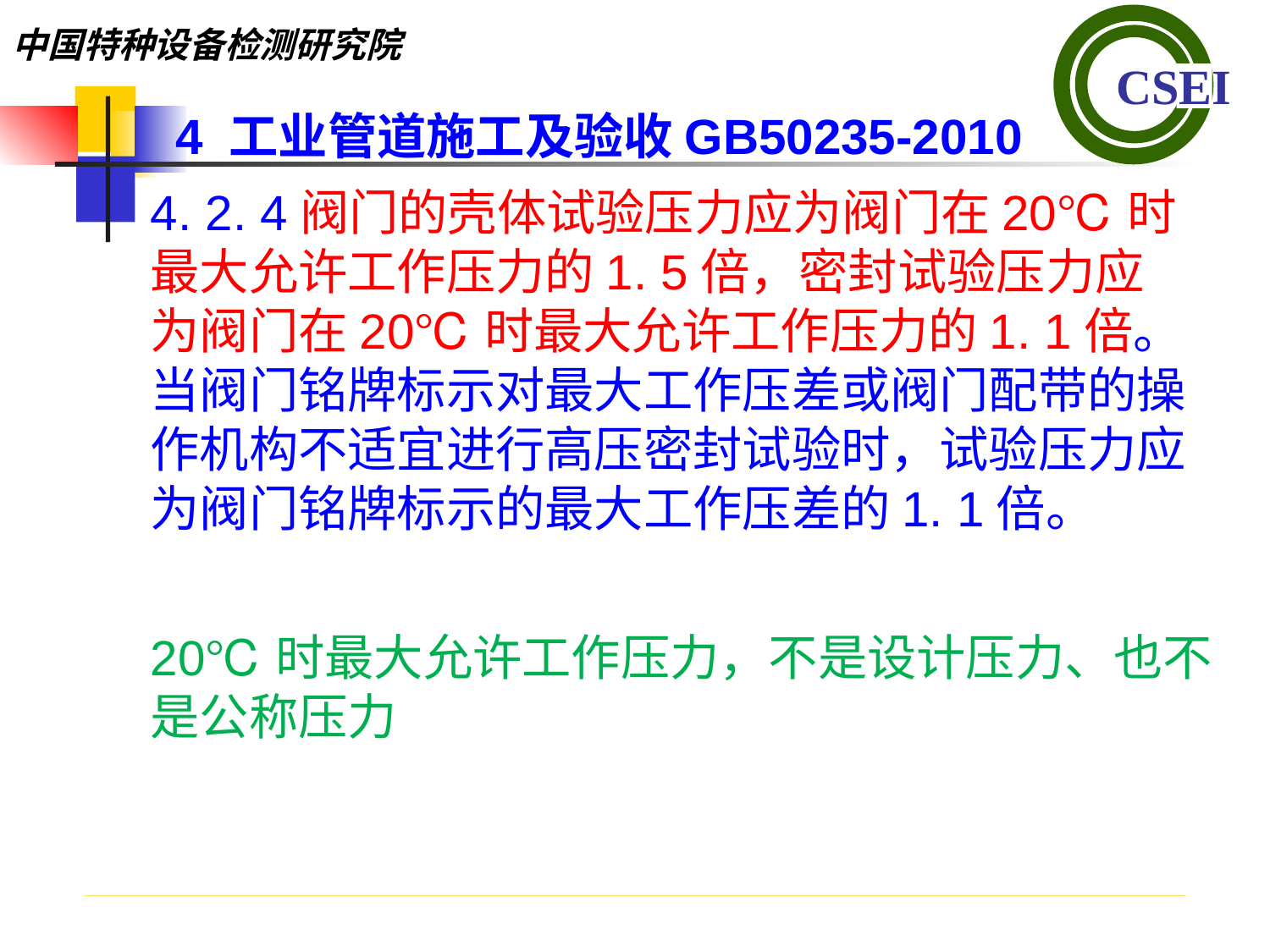

4 工业管道施工及验收GB50235-2010
4. 2. 4阀门的壳体试验压力应为阀门在20℃时最大允许工作压力的1. 5倍，密封试验压力应为阀门在20℃时最大允许工作压力的1. 1倍。当阀门铭牌标示对最大工作压差或阀门配带的操作机构不适宜进行高压密封试验时，试验压力应为阀门铭牌标示的最大工作压差的1. 1倍。
20℃时最大允许工作压力，不是设计压力、也不是公称压力